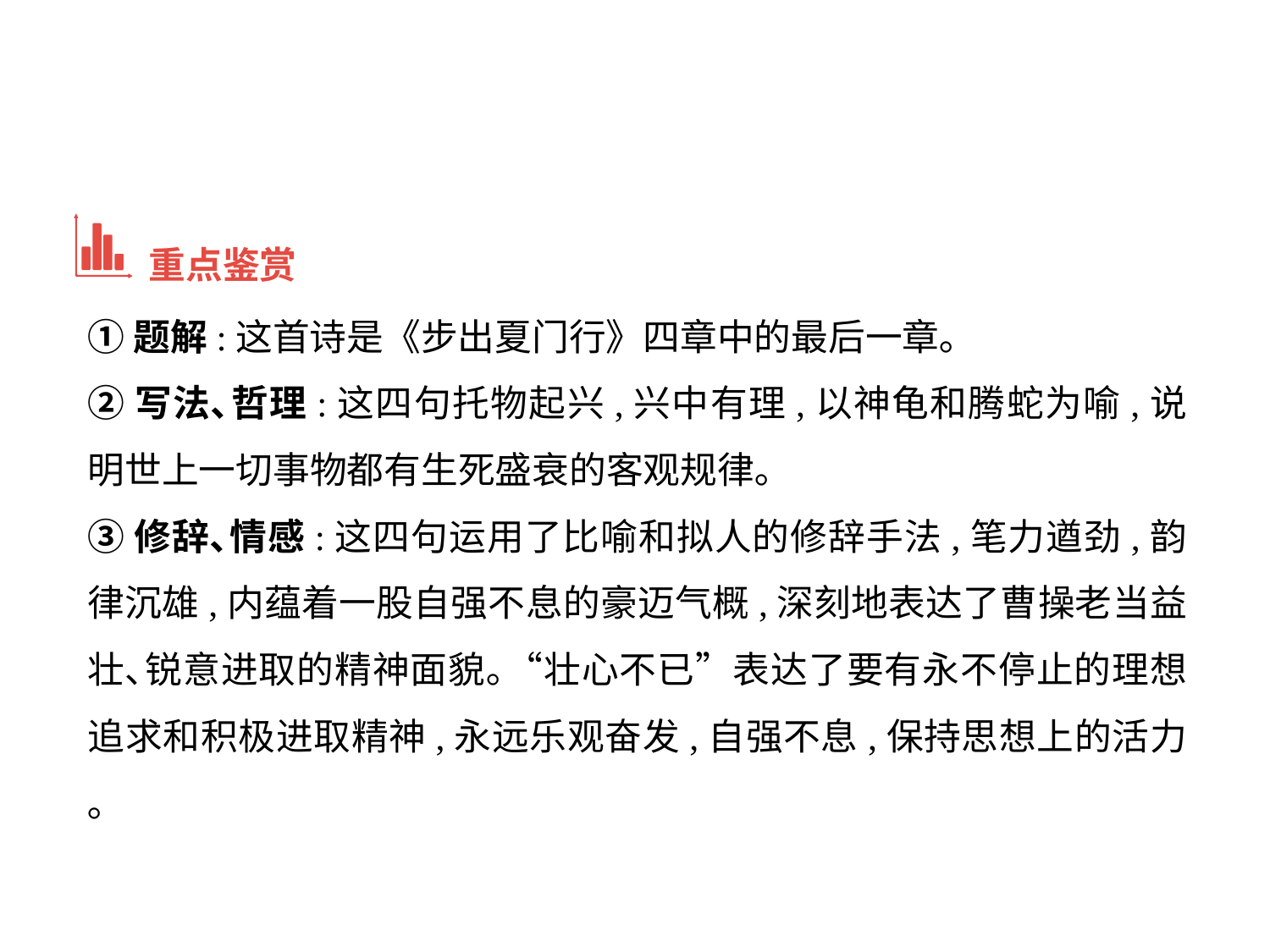

重点鉴赏
①题解:这首诗是《步出夏门行》四章中的最后一章｡
②写法､哲理:这四句托物起兴,兴中有理,以神龟和腾蛇为喻,说明世上一切事物都有生死盛衰的客观规律｡
③修辞､情感:这四句运用了比喻和拟人的修辞手法,笔力遒劲,韵律沉雄,内蕴着一股自强不息的豪迈气概,深刻地表达了曹操老当益壮､锐意进取的精神面貌｡“壮心不已”表达了要有永不停止的理想追求和积极进取精神,永远乐观奋发,自强不息,保持思想上的活力｡